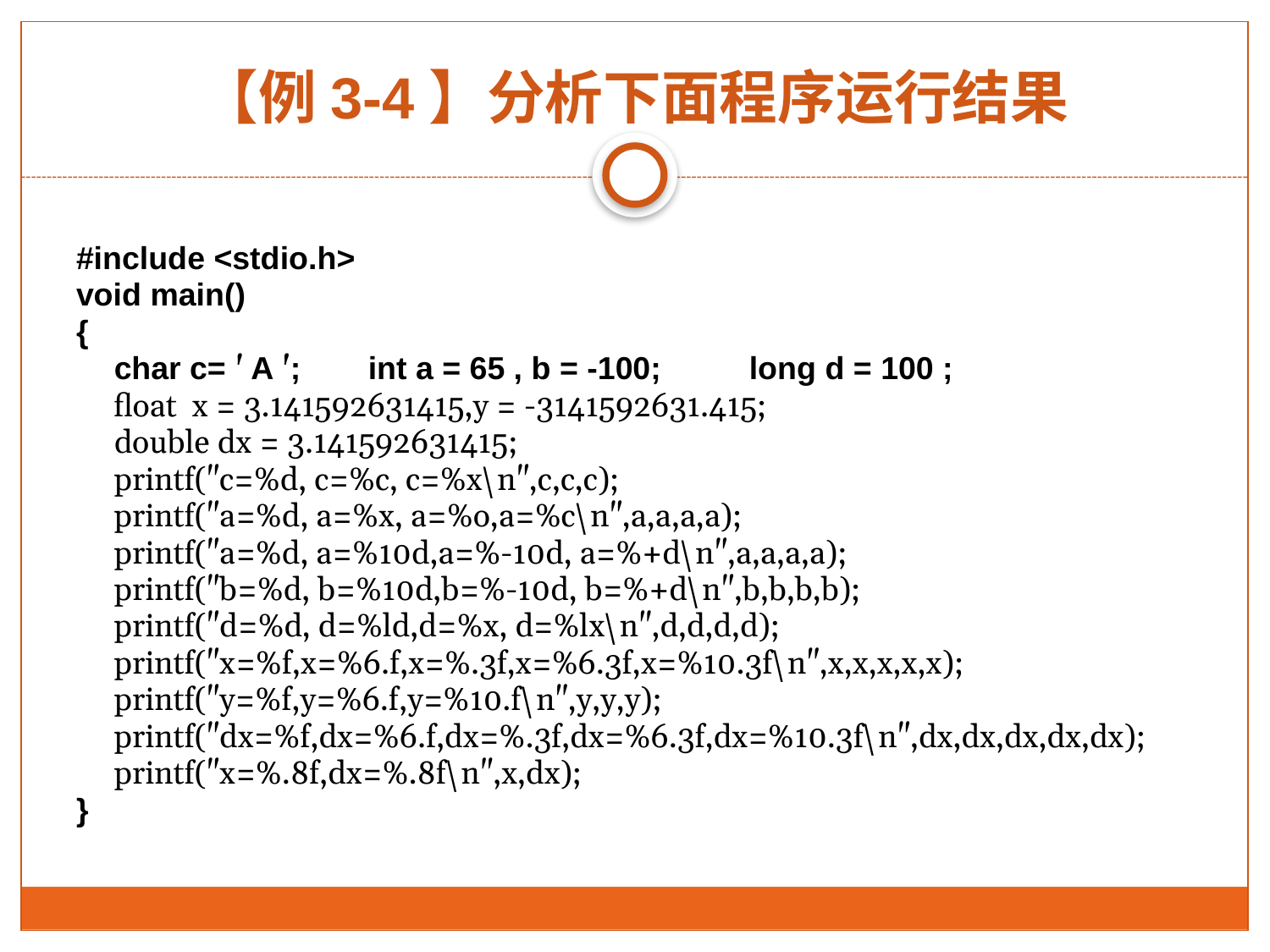

# 【例3-4】分析下面程序运行结果
#include <stdio.h>
void main()
{
	char c= ' A ';	int a = 65 , b = -100;	long d = 100 ;
	float  x = 3.141592631415,y = -3141592631.415;
	double dx = 3.141592631415;
	printf("c=%d, c=%c, c=%x\n",c,c,c);
	printf("a=%d, a=%x, a=%o,a=%c\n",a,a,a,a);
	printf("a=%d, a=%10d,a=%-10d, a=%+d\n",a,a,a,a);
	printf("b=%d, b=%10d,b=%-10d, b=%+d\n",b,b,b,b);
	printf("d=%d, d=%ld,d=%x, d=%lx\n",d,d,d,d);
	printf("x=%f,x=%6.f,x=%.3f,x=%6.3f,x=%10.3f\n",x,x,x,x,x);
	printf("y=%f,y=%6.f,y=%10.f\n",y,y,y);
	printf("dx=%f,dx=%6.f,dx=%.3f,dx=%6.3f,dx=%10.3f\n",dx,dx,dx,dx,dx);
	printf("x=%.8f,dx=%.8f\n",x,dx);
}